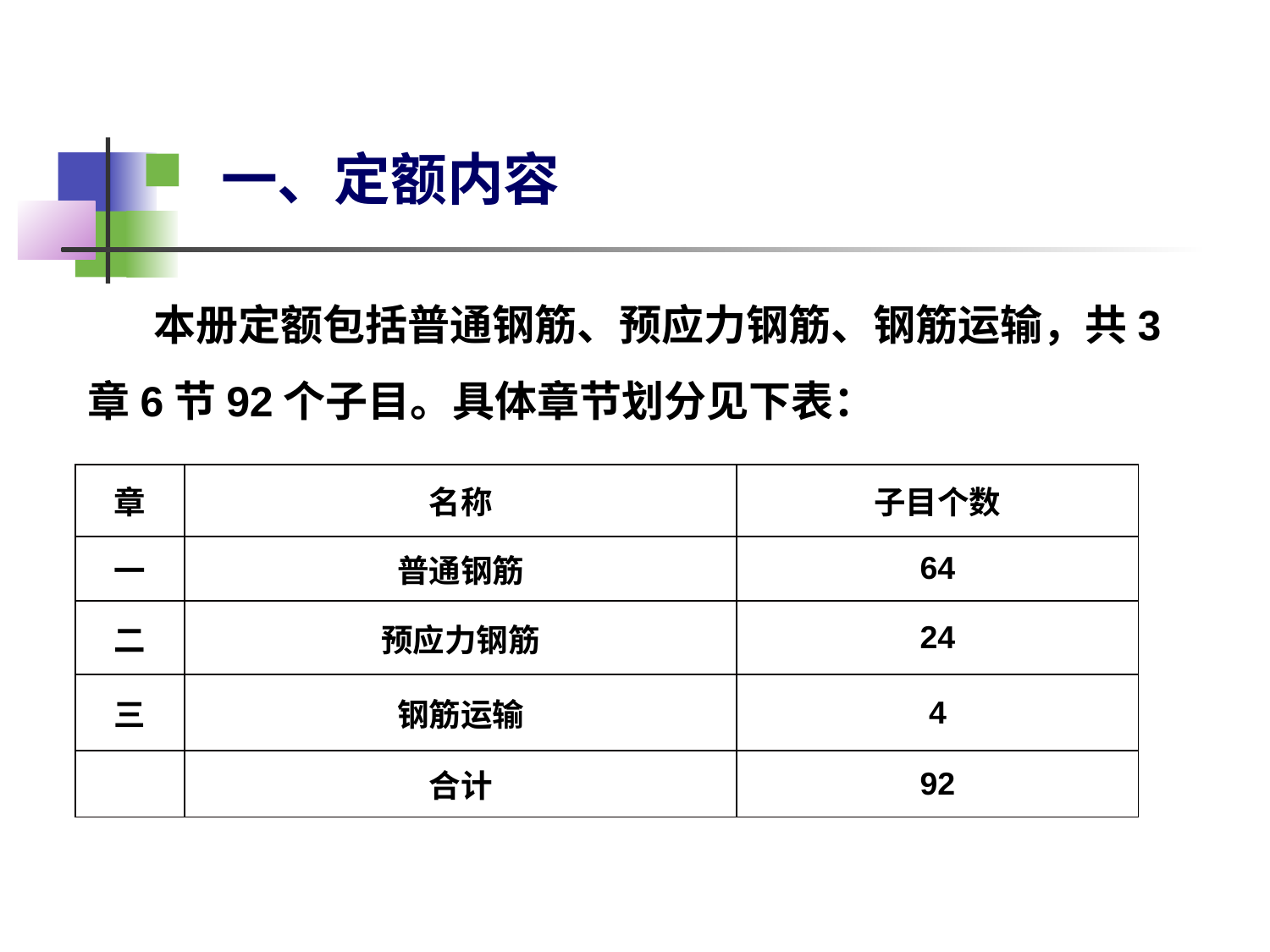

# 一、定额内容
  本册定额包括普通钢筋、预应力钢筋、钢筋运输，共3章6节92个子目。具体章节划分见下表：
| 章 | 名称 | 子目个数 |
| --- | --- | --- |
| 一 | 普通钢筋 | 64 |
| 二 | 预应力钢筋 | 24 |
| 三 | 钢筋运输 | 4 |
|  | 合计 | 92 |